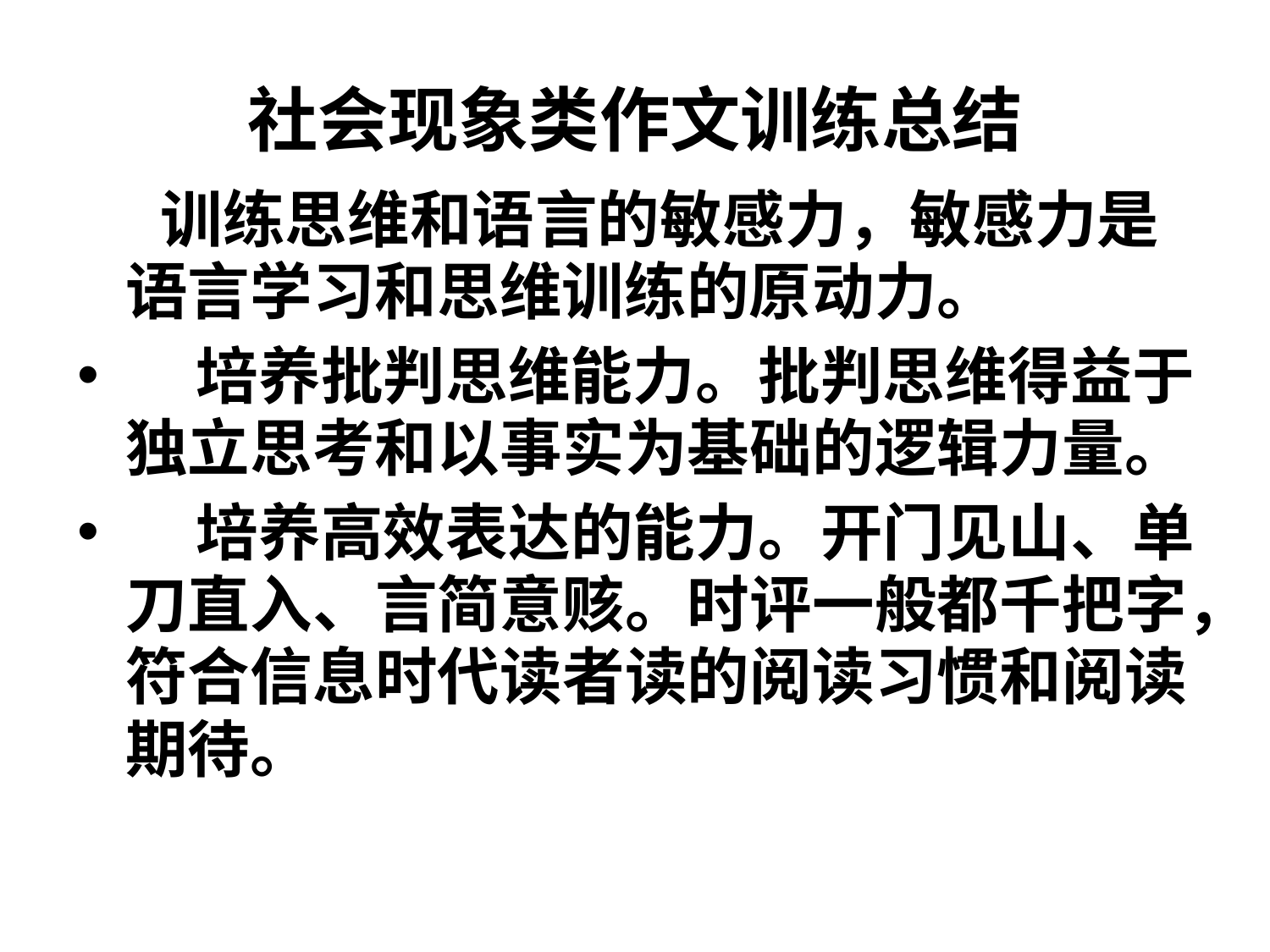

# 社会现象类作文训练总结
      训练思维和语言的敏感力，敏感力是语言学习和思维训练的原动力。
    培养批判思维能力。批判思维得益于独立思考和以事实为基础的逻辑力量。
    培养高效表达的能力。开门见山、单刀直入、言简意赅。时评一般都千把字，符合信息时代读者读的阅读习惯和阅读期待。